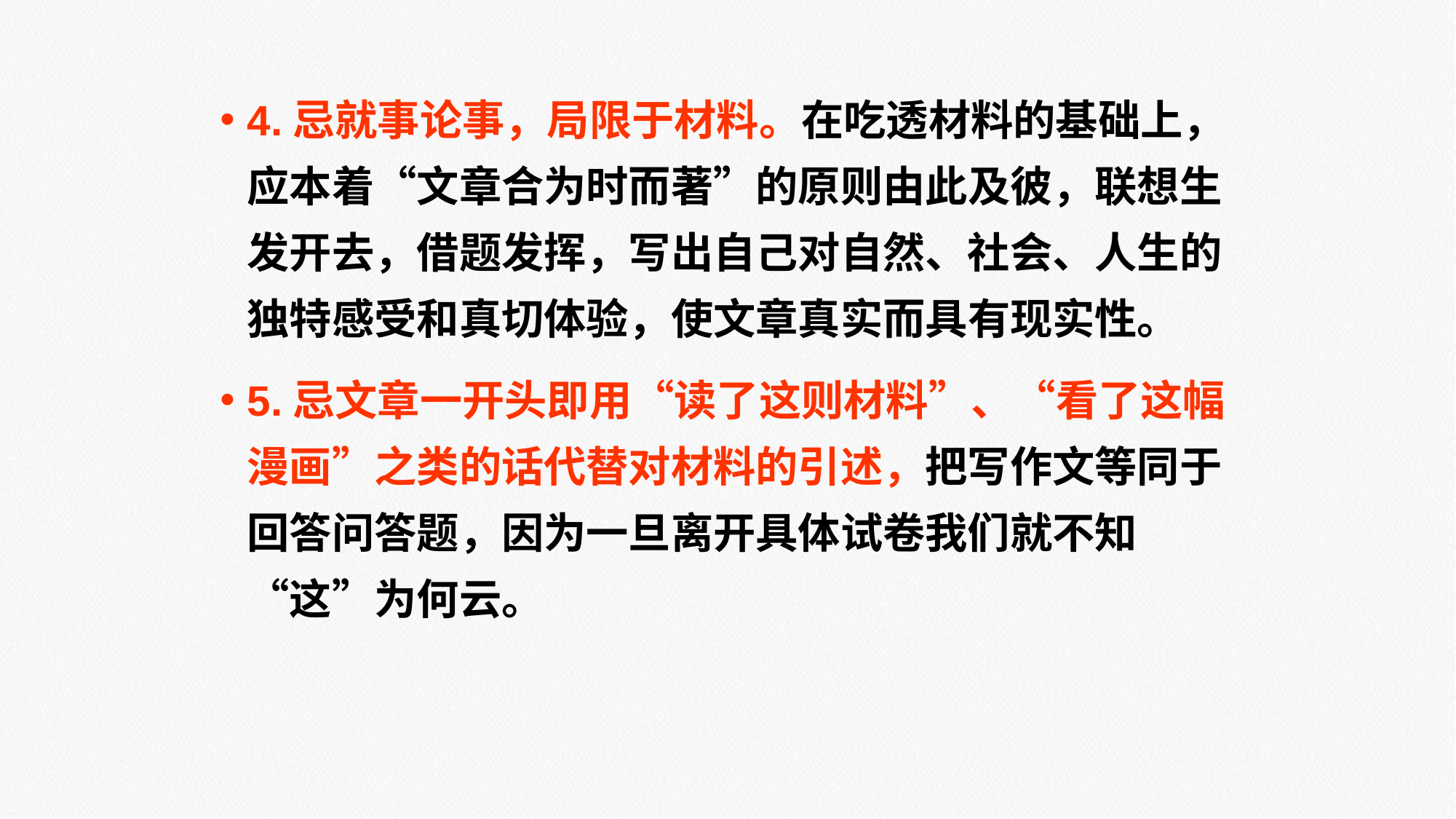

4.忌就事论事，局限于材料。在吃透材料的基础上，应本着“文章合为时而著”的原则由此及彼，联想生发开去，借题发挥，写出自己对自然、社会、人生的独特感受和真切体验，使文章真实而具有现实性。
5.忌文章一开头即用“读了这则材料”、“看了这幅漫画”之类的话代替对材料的引述，把写作文等同于回答问答题，因为一旦离开具体试卷我们就不知“这”为何云。